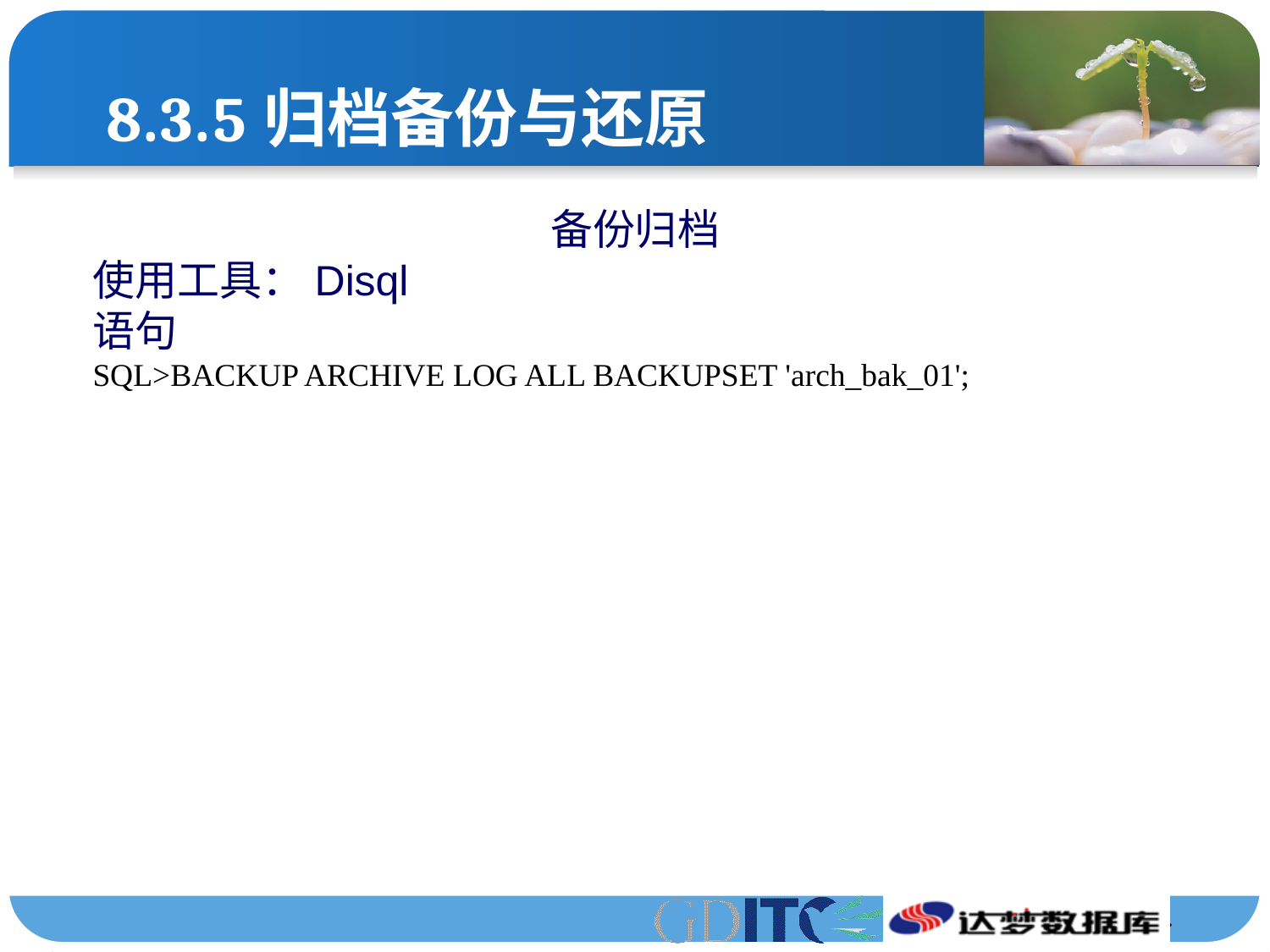

# 8.3.5归档备份与还原
备份归档
使用工具：Disql
语句
SQL>BACKUP ARCHIVE LOG ALL BACKUPSET 'arch_bak_01';